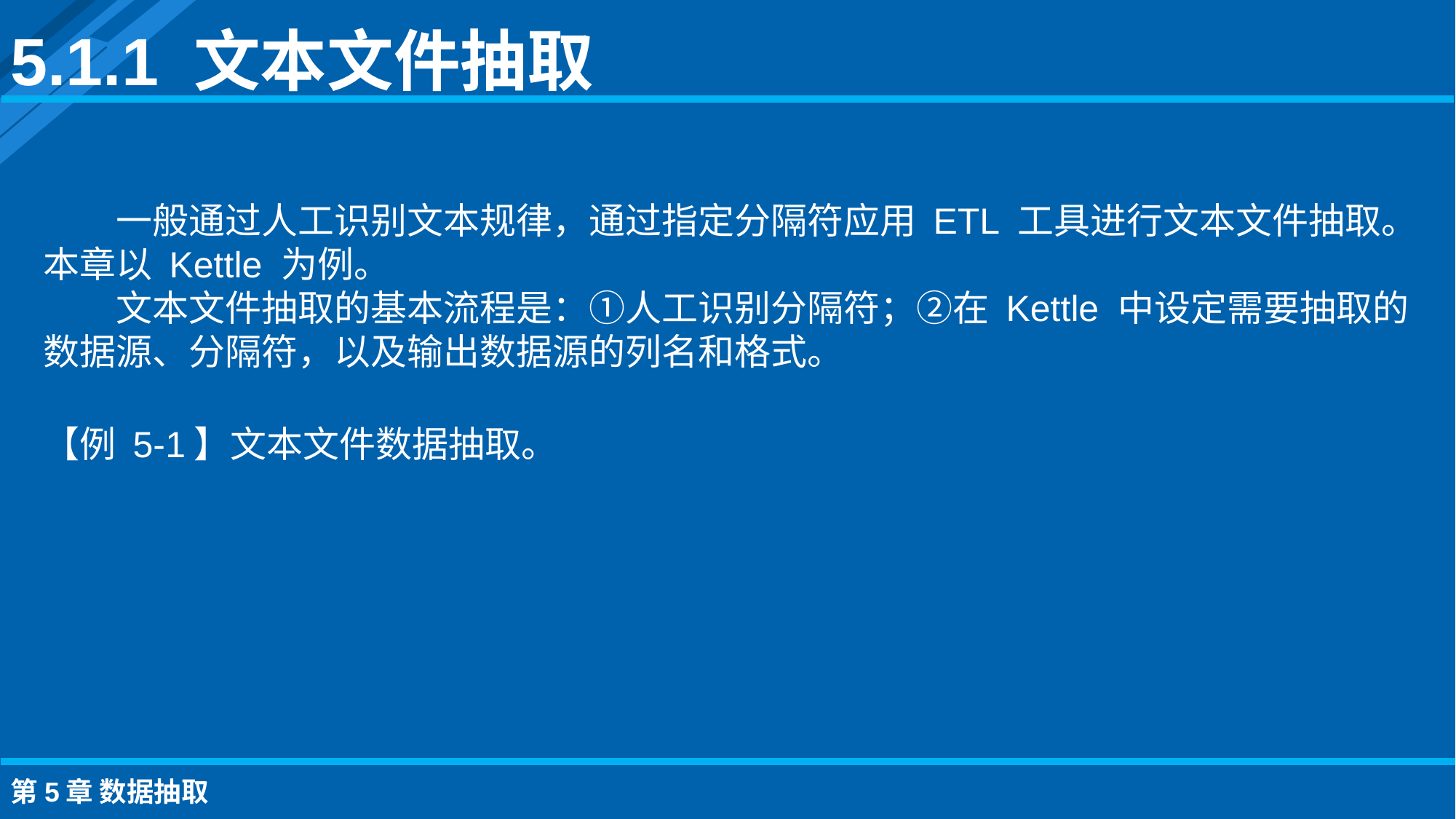

5.1.1 文本文件抽取

一般通过人工识别文本规律，通过指定分隔符应用 ETL 工具进行文本文件抽取。本章以 Kettle 为例。
文本文件抽取的基本流程是：①人工识别分隔符；②在 Kettle 中设定需要抽取的数据源、分隔符，以及输出数据源的列名和格式。
【例 5-1】文本文件数据抽取。
第5章 数据抽取